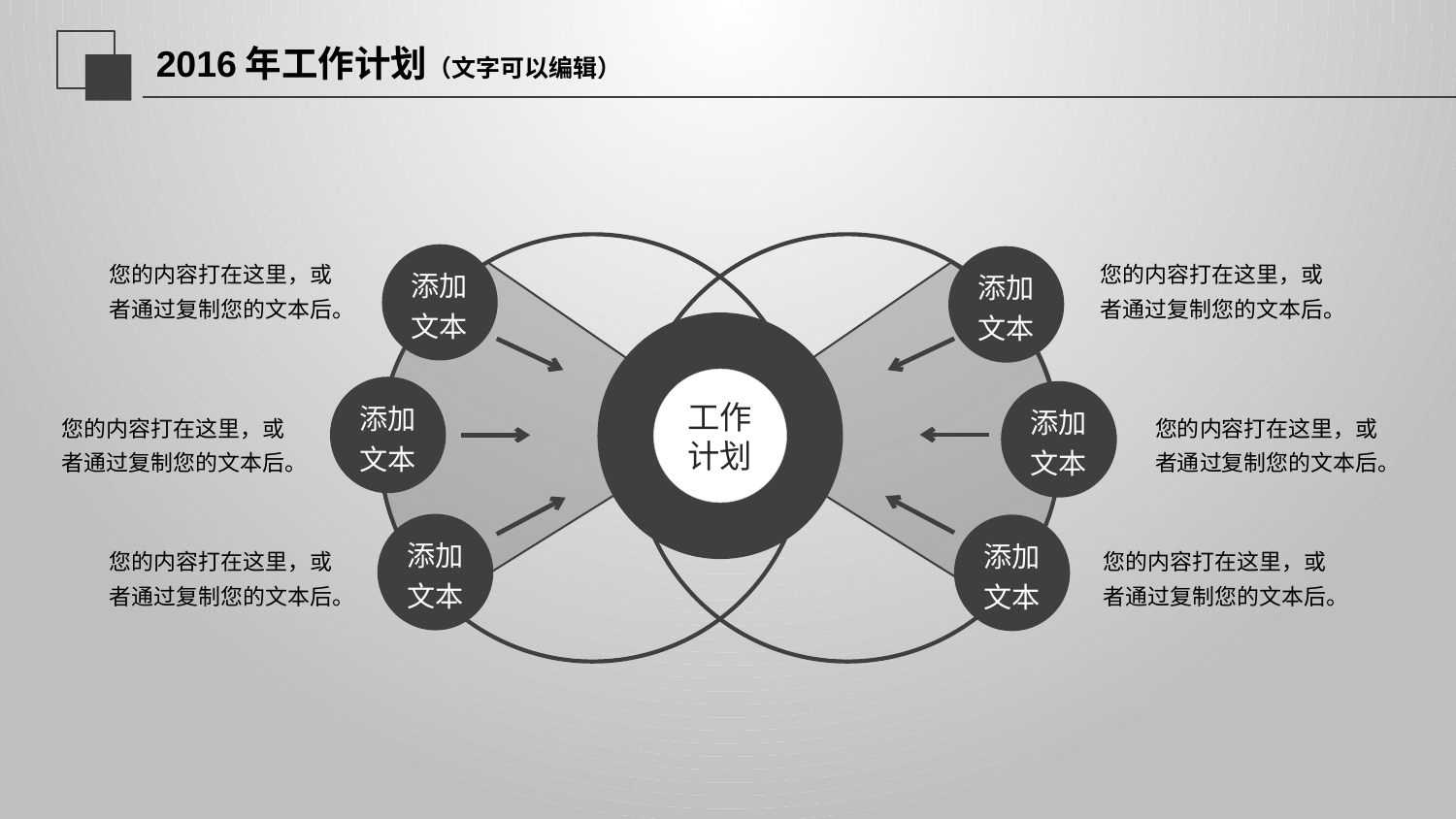

延迟符
# 2016年工作计划（文字可以编辑）

添加文本
添加文本
您的内容打在这里，或者通过复制您的文本后。
您的内容打在这里，或者通过复制您的文本后。

工作计划
添加文本
添加文本
您的内容打在这里，或者通过复制您的文本后。
您的内容打在这里，或者通过复制您的文本后。
添加文本
添加文本
您的内容打在这里，或者通过复制您的文本后。
您的内容打在这里，或者通过复制您的文本后。